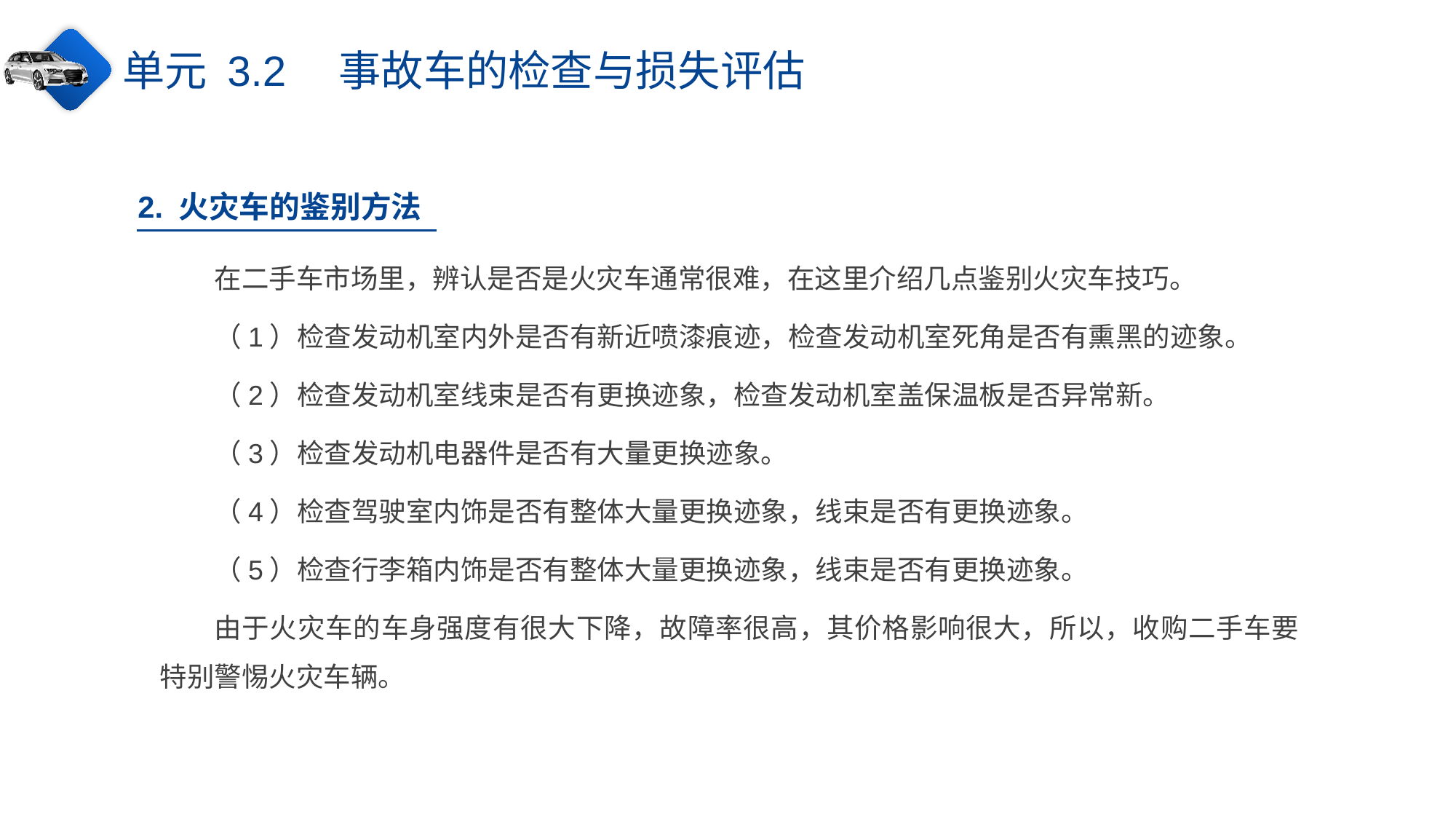

单元 3.2　事故车的检查与损失评估
2. 火灾车的鉴别方法
在二手车市场里，辨认是否是火灾车通常很难，在这里介绍几点鉴别火灾车技巧。
（1）检查发动机室内外是否有新近喷漆痕迹，检查发动机室死角是否有熏黑的迹象。
（2）检查发动机室线束是否有更换迹象，检查发动机室盖保温板是否异常新。
（3）检查发动机电器件是否有大量更换迹象。
（4）检查驾驶室内饰是否有整体大量更换迹象，线束是否有更换迹象。
（5）检查行李箱内饰是否有整体大量更换迹象，线束是否有更换迹象。
由于火灾车的车身强度有很大下降，故障率很高，其价格影响很大，所以，收购二手车要特别警惕火灾车辆。